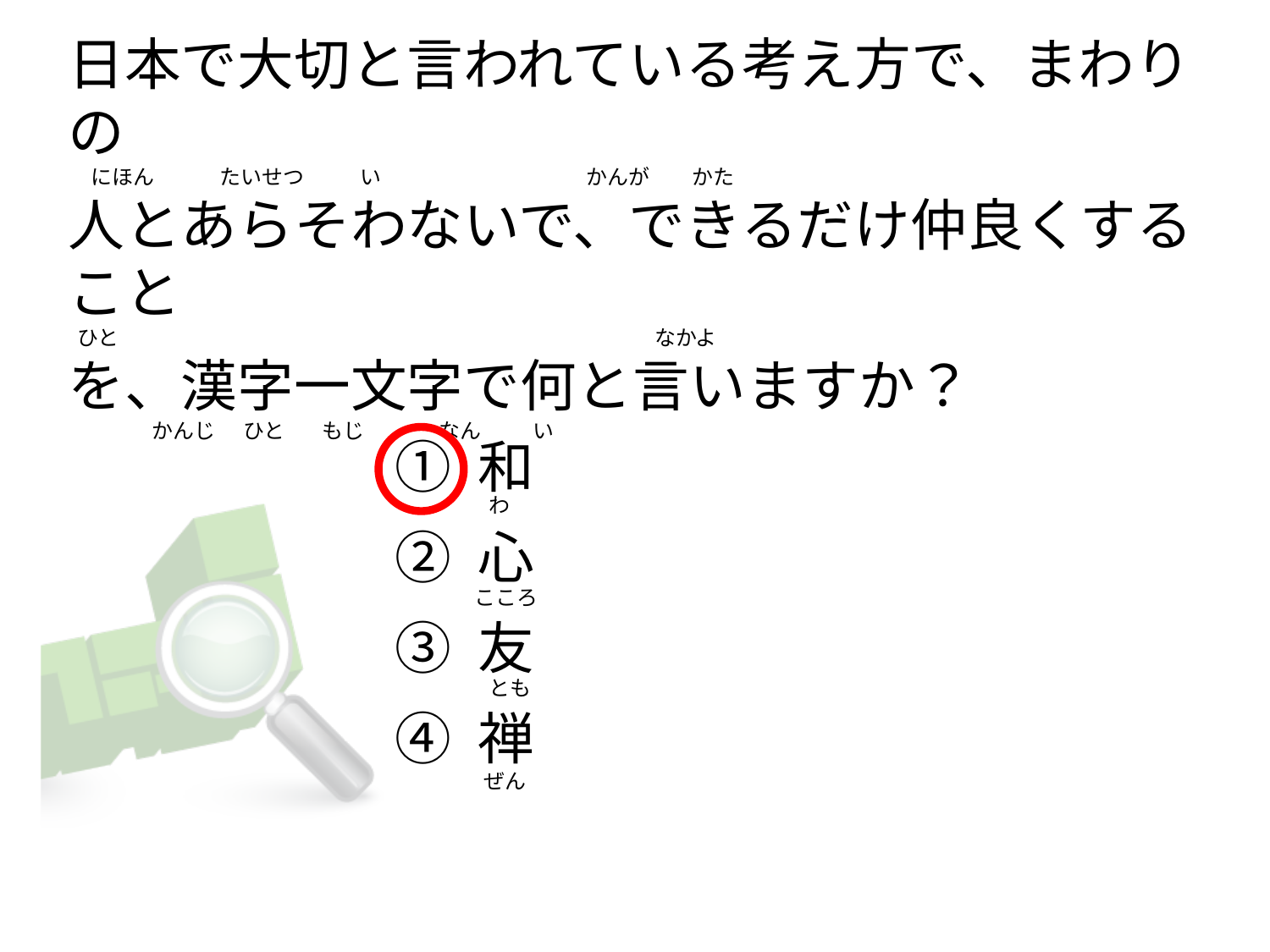

# 日本で大切と言われている考え方で、まわりの     にほん              たいせつ            い                                            かんが         かた 人とあらそわないで、できるだけ仲良くすること   ひと                                                                                                                   なかよ を、漢字一文字で何と言いますか？                   かんじ      ひと        もじ                なん           い
① 和
② 心
③ 友
④ 禅

  わ
こころ
  とも
 ぜん